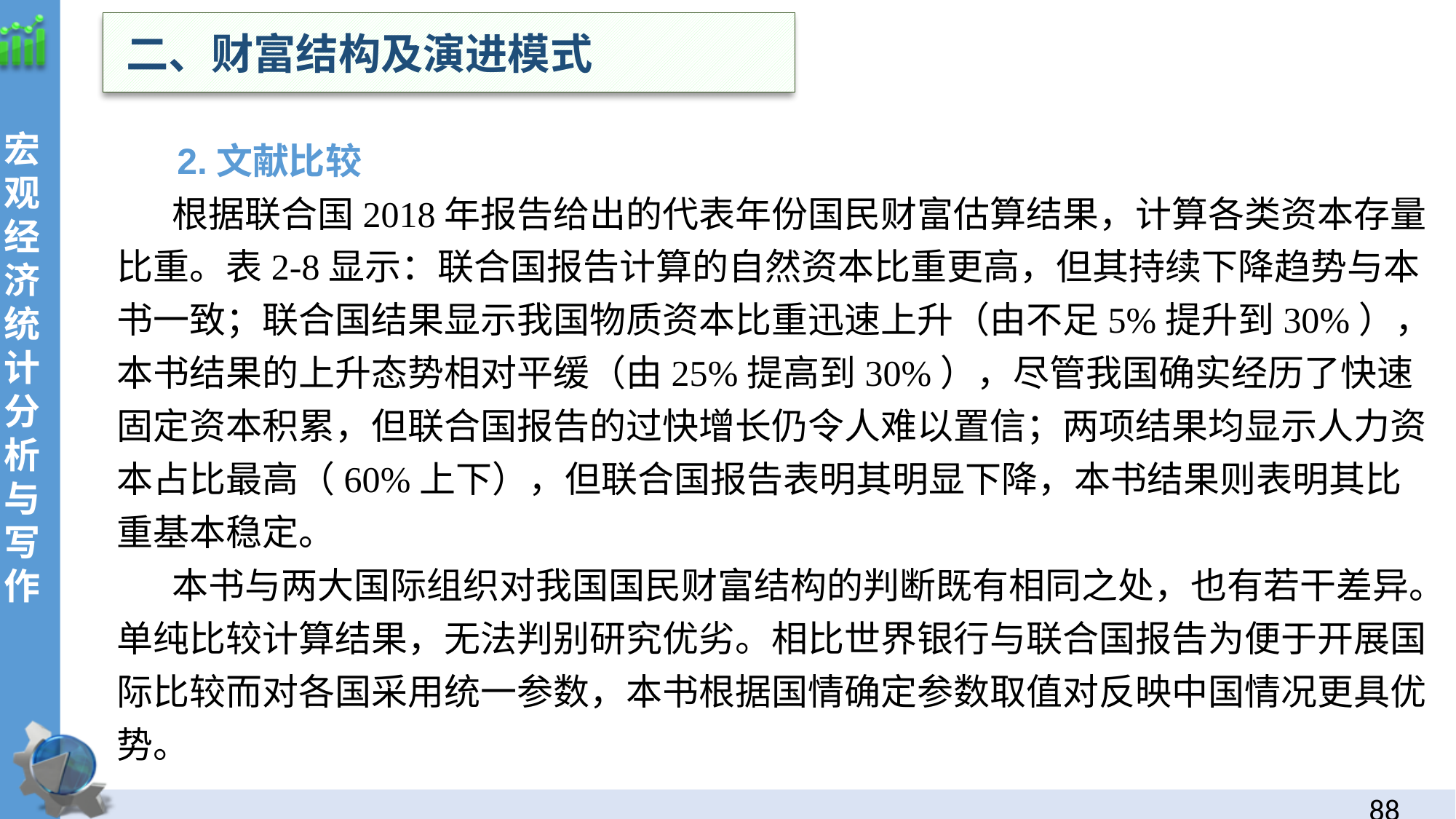

二、财富结构及演进模式
          2.文献比较
         根据联合国2018年报告给出的代表年份国民财富估算结果，计算各类资本存量比重。表2-8显示：联合国报告计算的自然资本比重更高，但其持续下降趋势与本书一致；联合国结果显示我国物质资本比重迅速上升（由不足5%提升到30%），本书结果的上升态势相对平缓（由25%提高到30%），尽管我国确实经历了快速固定资本积累，但联合国报告的过快增长仍令人难以置信；两项结果均显示人力资本占比最高（60%上下），但联合国报告表明其明显下降，本书结果则表明其比重基本稳定。
         本书与两大国际组织对我国国民财富结构的判断既有相同之处，也有若干差异。单纯比较计算结果，无法判别研究优劣。相比世界银行与联合国报告为便于开展国际比较而对各国采用统一参数，本书根据国情确定参数取值对反映中国情况更具优势。

88